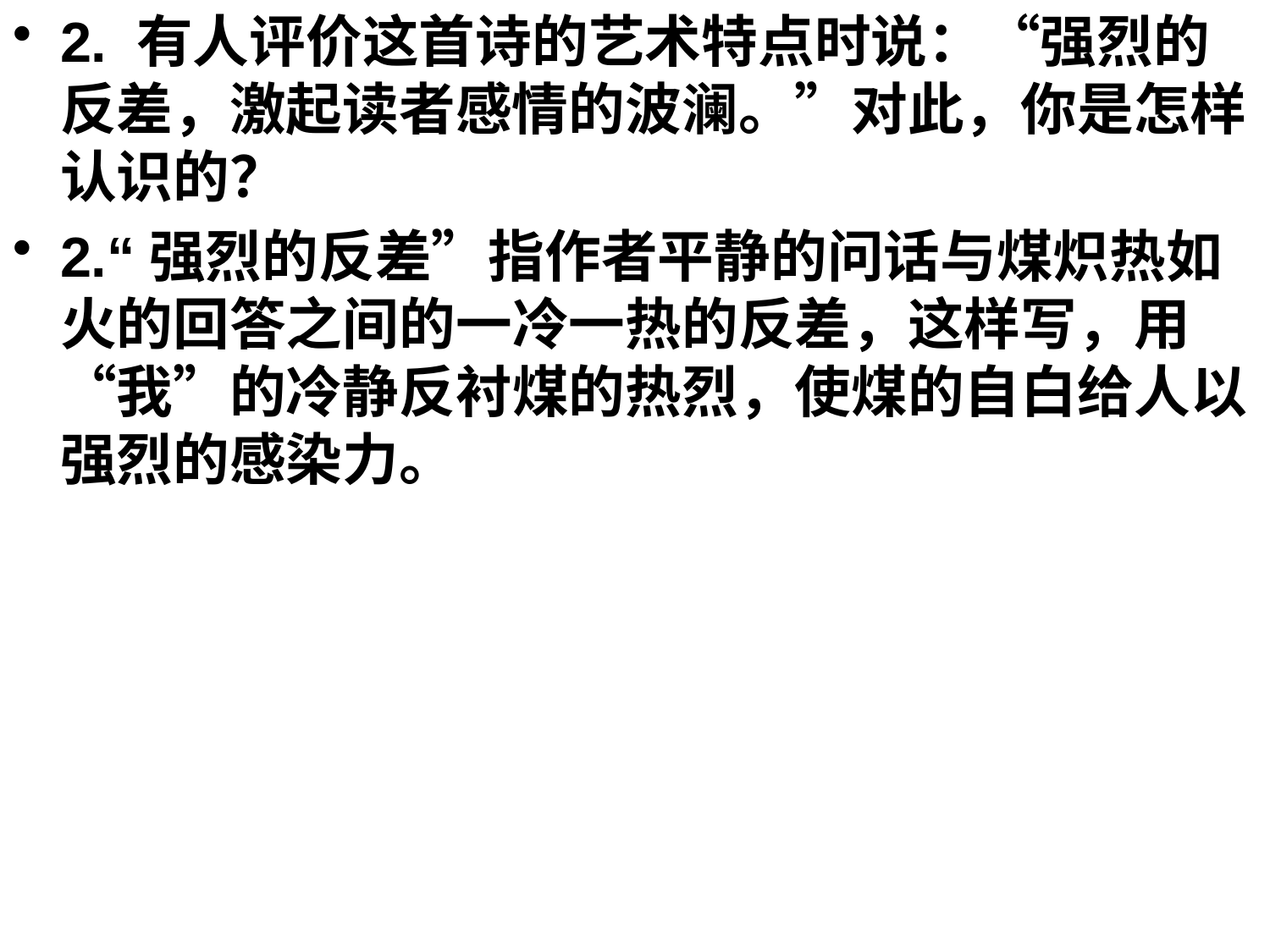

2. 有人评价这首诗的艺术特点时说：“强烈的反差，激起读者感情的波澜。”对此，你是怎样认识的？
2.“强烈的反差”指作者平静的问话与煤炽热如火的回答之间的一冷一热的反差，这样写，用“我”的冷静反衬煤的热烈，使煤的自白给人以强烈的感染力。